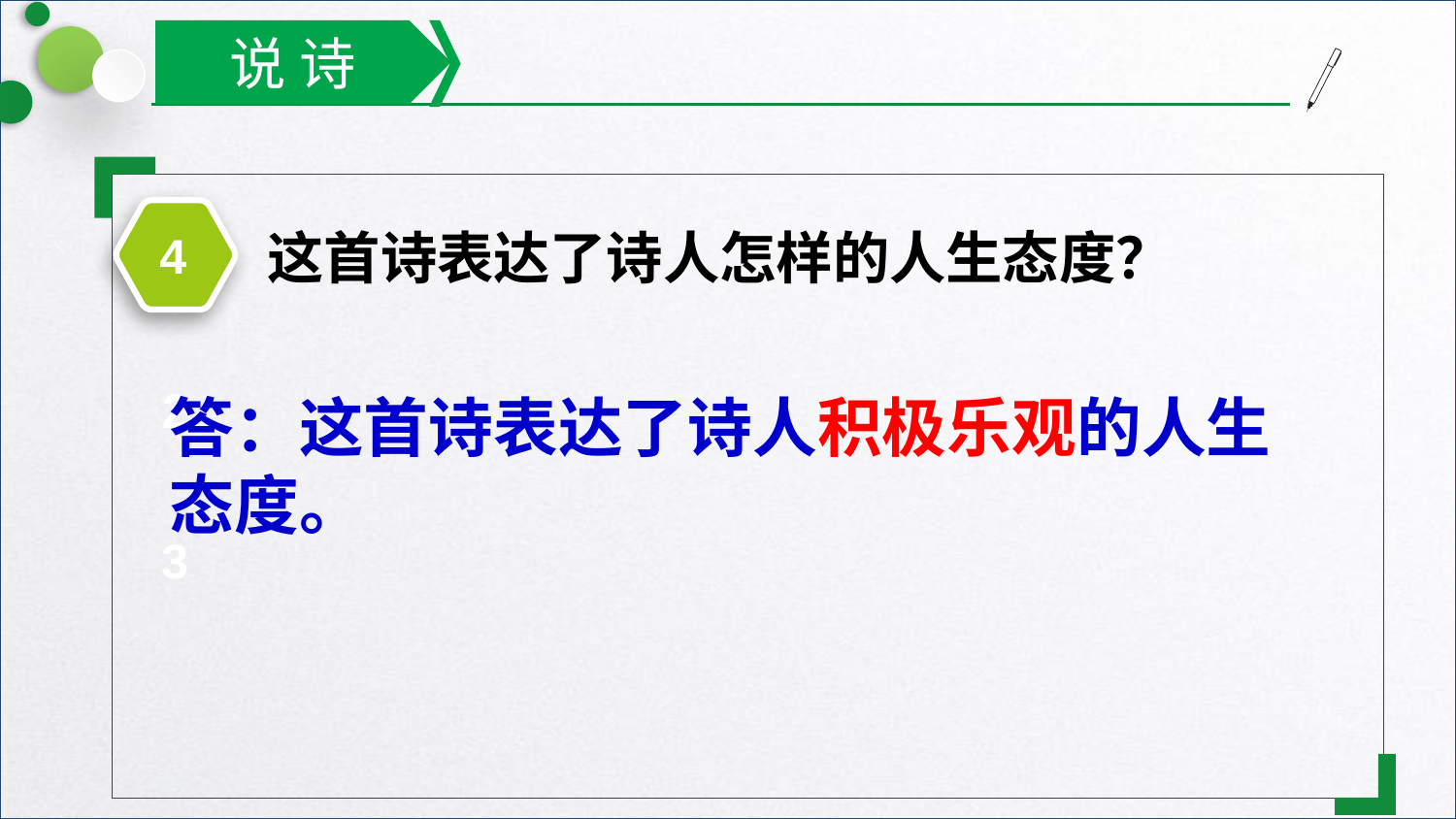

说 诗

这首诗表达了诗人怎样的人生态度？
4
1
2
答：这首诗表达了诗人积极乐观的人生态度。
3